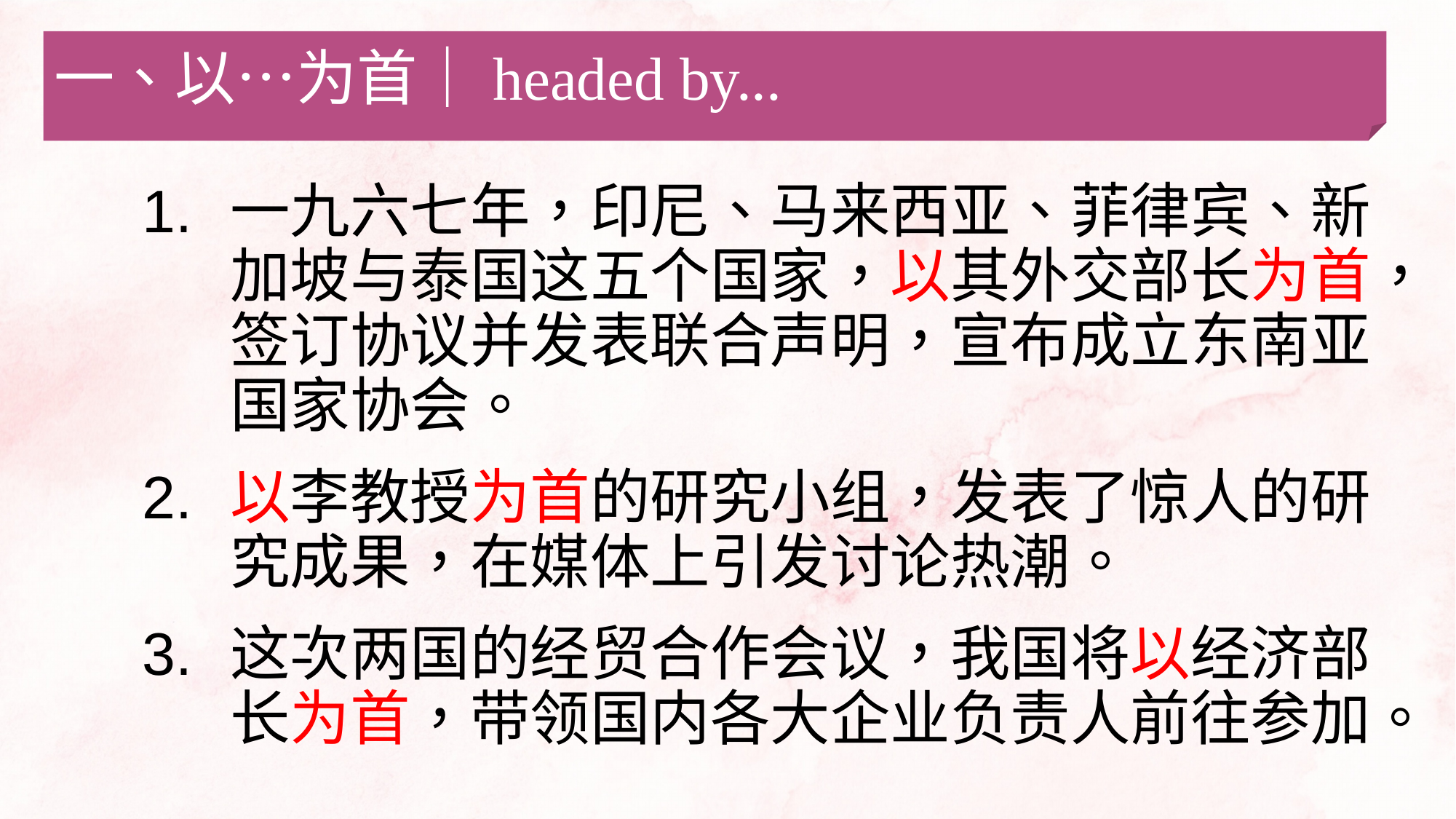

一、以…为首｜headed by...
一九六七年，印尼、马来西亚、菲律宾、新加坡与泰国这五个国家，以其外交部长为首，签订协议并发表联合声明，宣布成立东南亚国家协会。
以李教授为首的研究小组，发表了惊人的研究成果，在媒体上引发讨论热潮。
这次两国的经贸合作会议，我国将以经济部长为首，带领国内各大企业负责人前往参加。